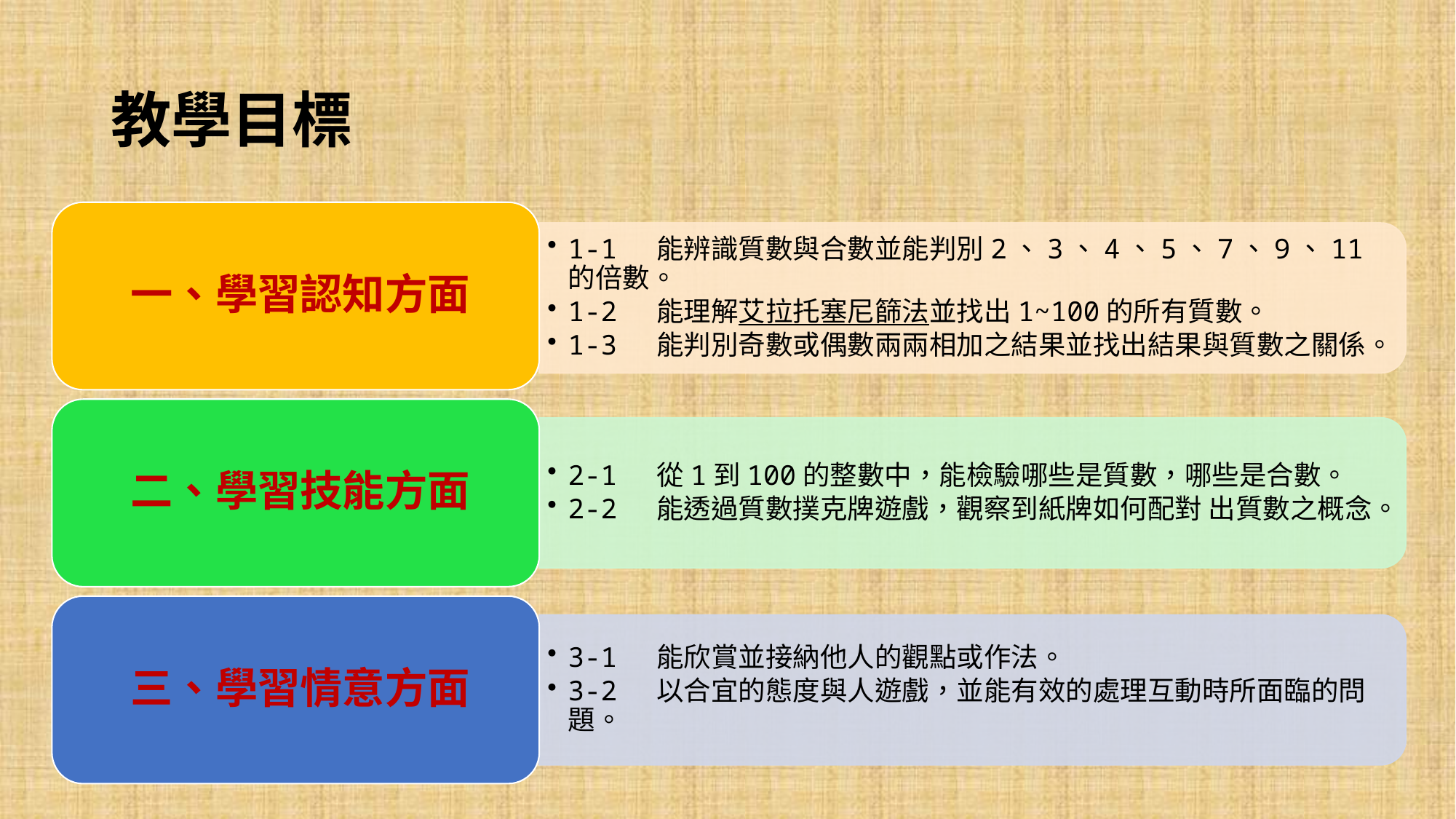

# 教學目標
1-1  能辨識質數與合數並能判別2、3、4、5、7、9、11的倍數。
1-2  能理解艾拉托塞尼篩法並找出1~100的所有質數。
1-3  能判別奇數或偶數兩兩相加之結果並找出結果與質數之關係。
一、學習認知方面
2-1  從1到100的整數中，能檢驗哪些是質數，哪些是合數。
2-2  能透過質數撲克牌遊戲，觀察到紙牌如何配對 出質數之概念。
二、學習技能方面
3-1  能欣賞並接納他人的觀點或作法。
3-2  以合宜的態度與人遊戲，並能有效的處理互動時所面臨的問題。
三、學習情意方面